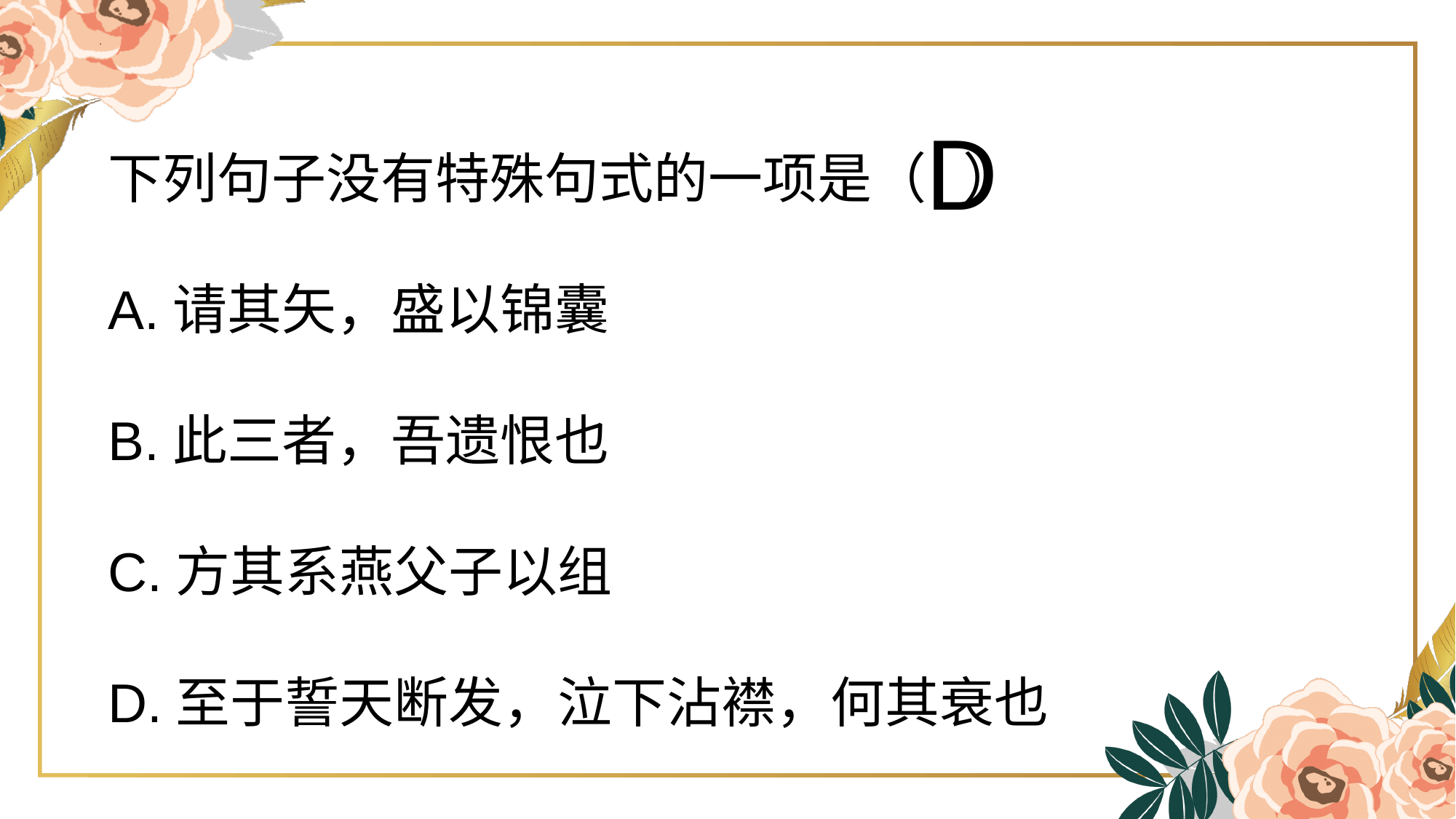

下列句子没有特殊句式的一项是（   ）
A.请其矢，盛以锦囊
B.此三者，吾遗恨也
C.方其系燕父子以组
D.至于誓天断发，泣下沾襟，何其衰也
D